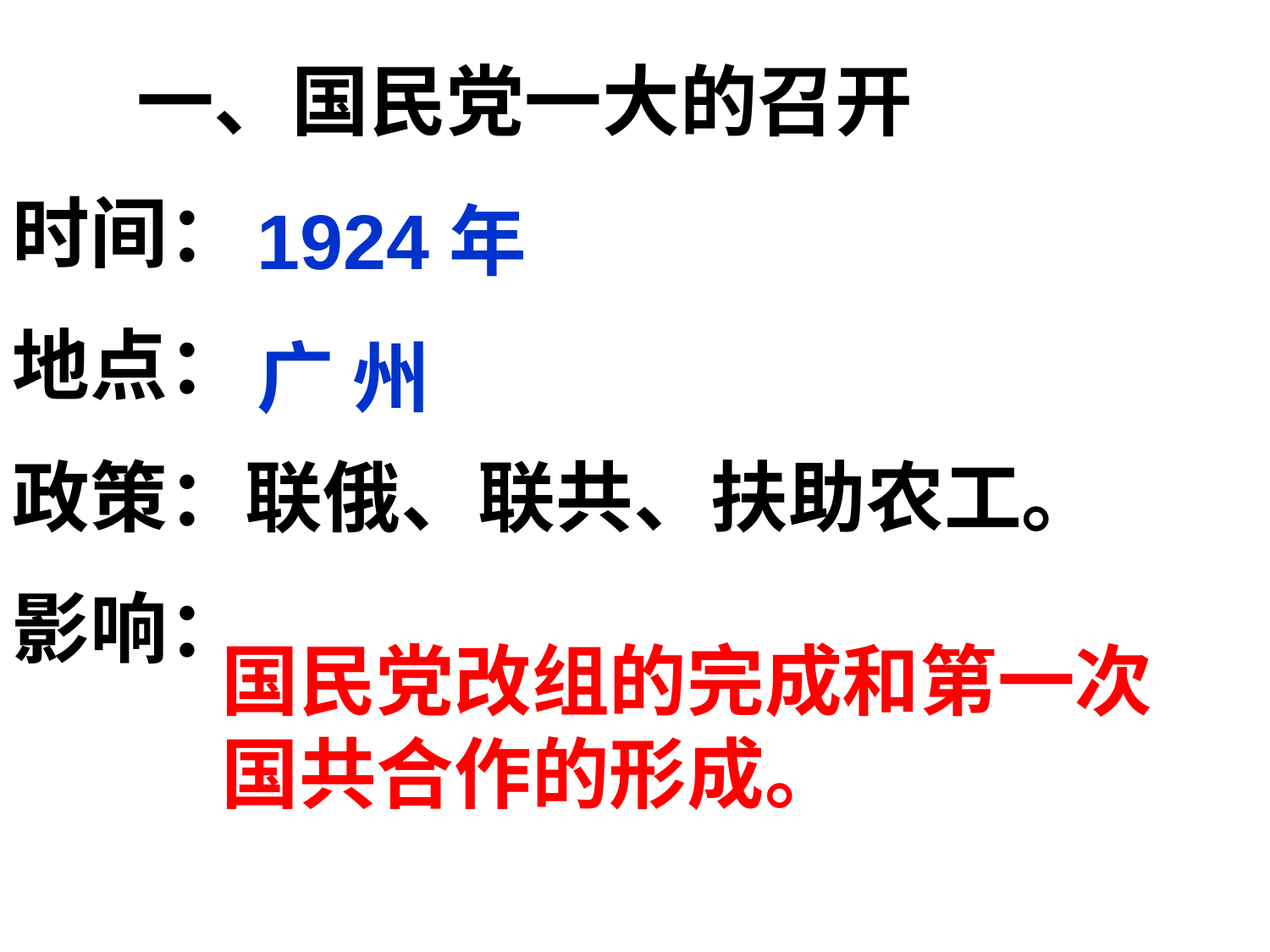

一、国民党一大的召开
时间：
地点：
政策：联俄、联共、扶助农工。
影响：
1924年
广 州
国民党改组的完成和第一次国共合作的形成。